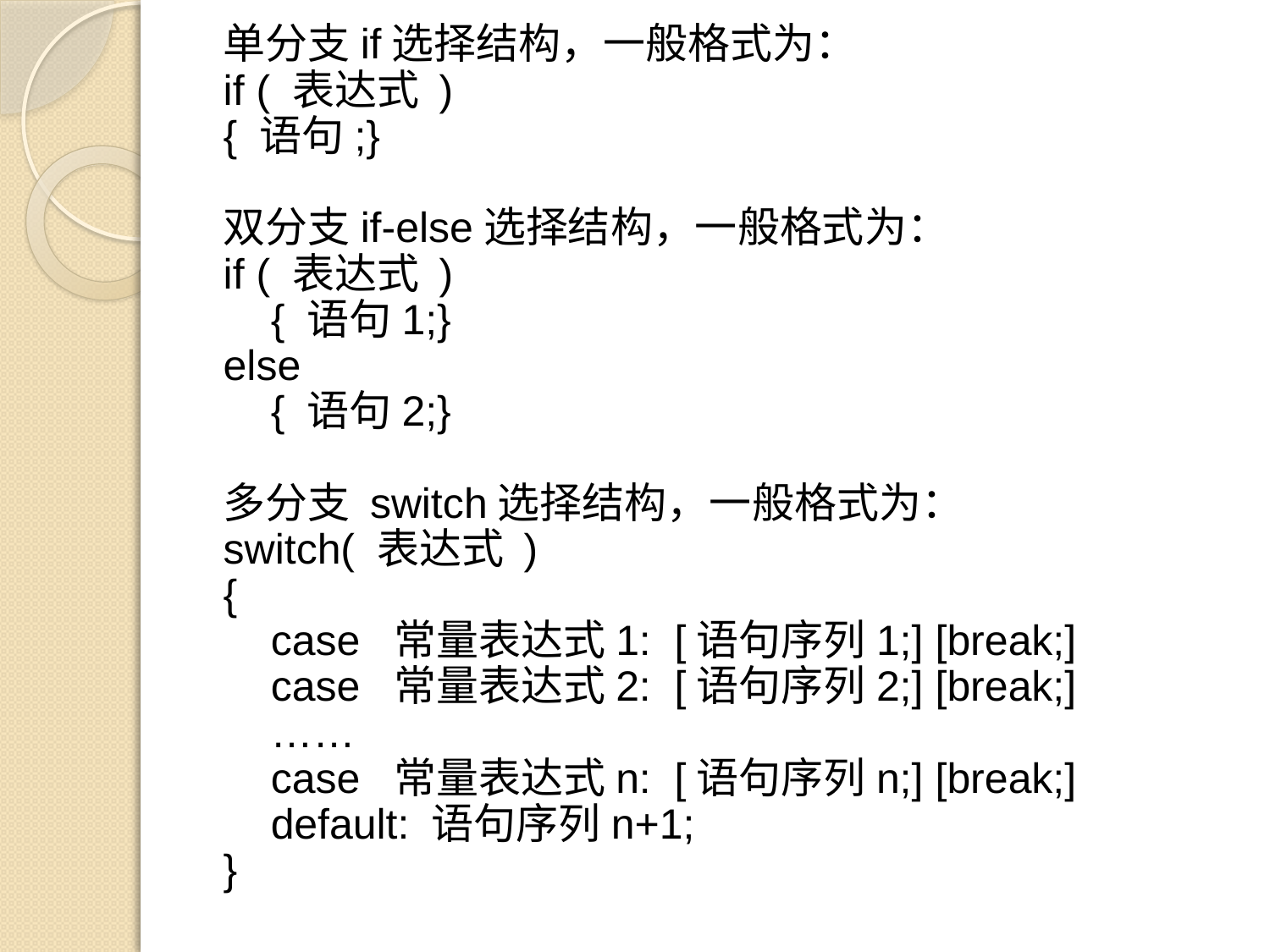

单分支if选择结构，一般格式为：
if ( 表达式 )
{ 语句;}

双分支if-else选择结构，一般格式为：
if ( 表达式 )
    { 语句1;}
else
    { 语句2;}

多分支 switch选择结构，一般格式为：
switch( 表达式 )
{
    case  常量表达式1:  [语句序列1;] [break;]
    case  常量表达式2:  [语句序列2;] [break;]
    ……
    case  常量表达式n:  [语句序列n;] [break;]
    default: 语句序列n+1;
}